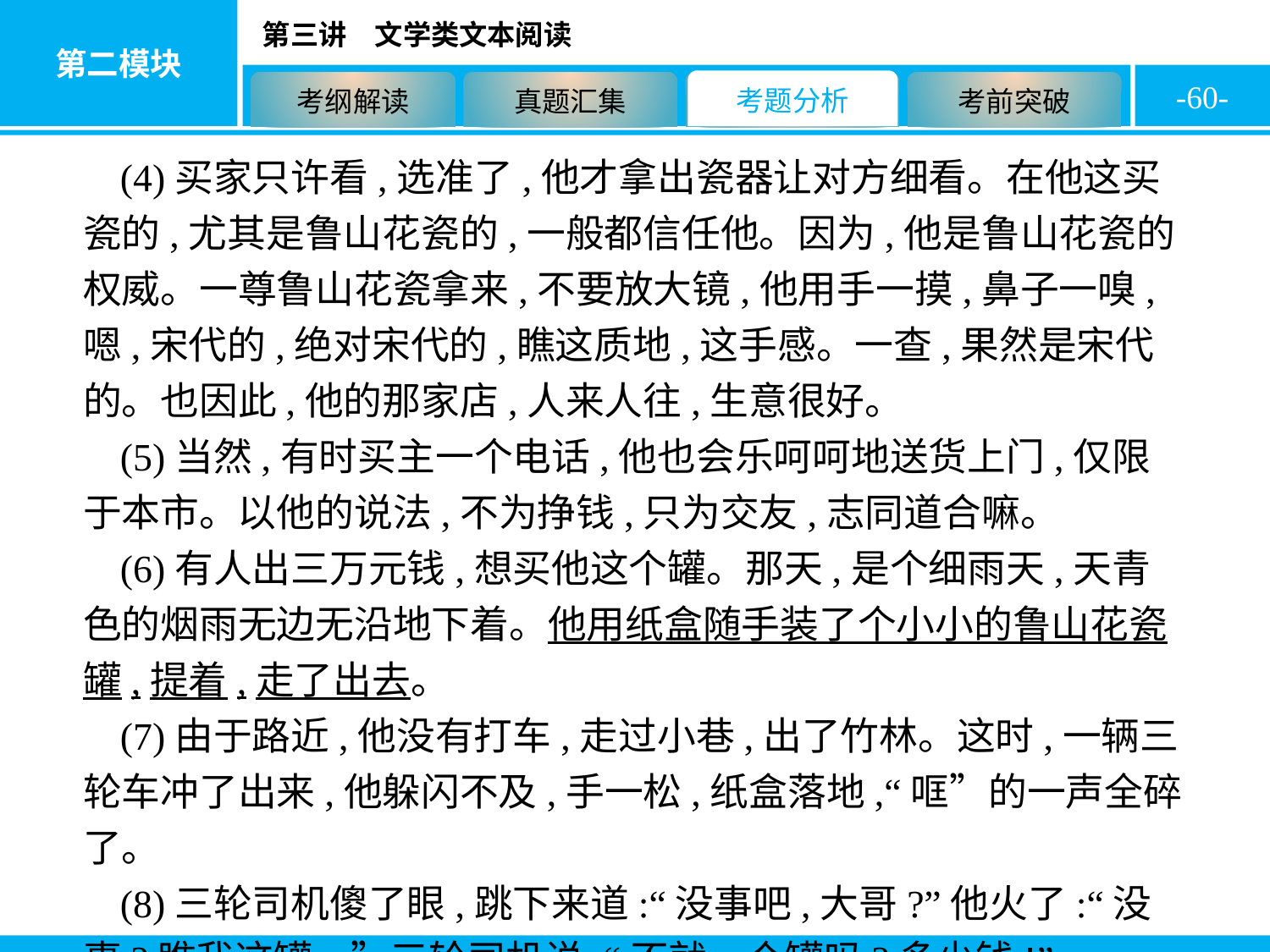

-60-
(4)买家只许看,选准了,他才拿出瓷器让对方细看。在他这买瓷的,尤其是鲁山花瓷的,一般都信任他。因为,他是鲁山花瓷的权威。一尊鲁山花瓷拿来,不要放大镜,他用手一摸,鼻子一嗅,嗯,宋代的,绝对宋代的,瞧这质地,这手感。一查,果然是宋代的。也因此,他的那家店,人来人往,生意很好。
(5)当然,有时买主一个电话,他也会乐呵呵地送货上门,仅限于本市。以他的说法,不为挣钱,只为交友,志同道合嘛。
(6)有人出三万元钱,想买他这个罐。那天,是个细雨天,天青色的烟雨无边无沿地下着。他用纸盒随手装了个小小的鲁山花瓷罐,提着,走了出去。
(7)由于路近,他没有打车,走过小巷,出了竹林。这时,一辆三轮车冲了出来,他躲闪不及,手一松,纸盒落地,“哐”的一声全碎了。
(8)三轮司机傻了眼,跳下来道:“没事吧,大哥?”他火了:“没事?瞧我这罐。”三轮司机说:“不就一个罐吗?多少钱!”